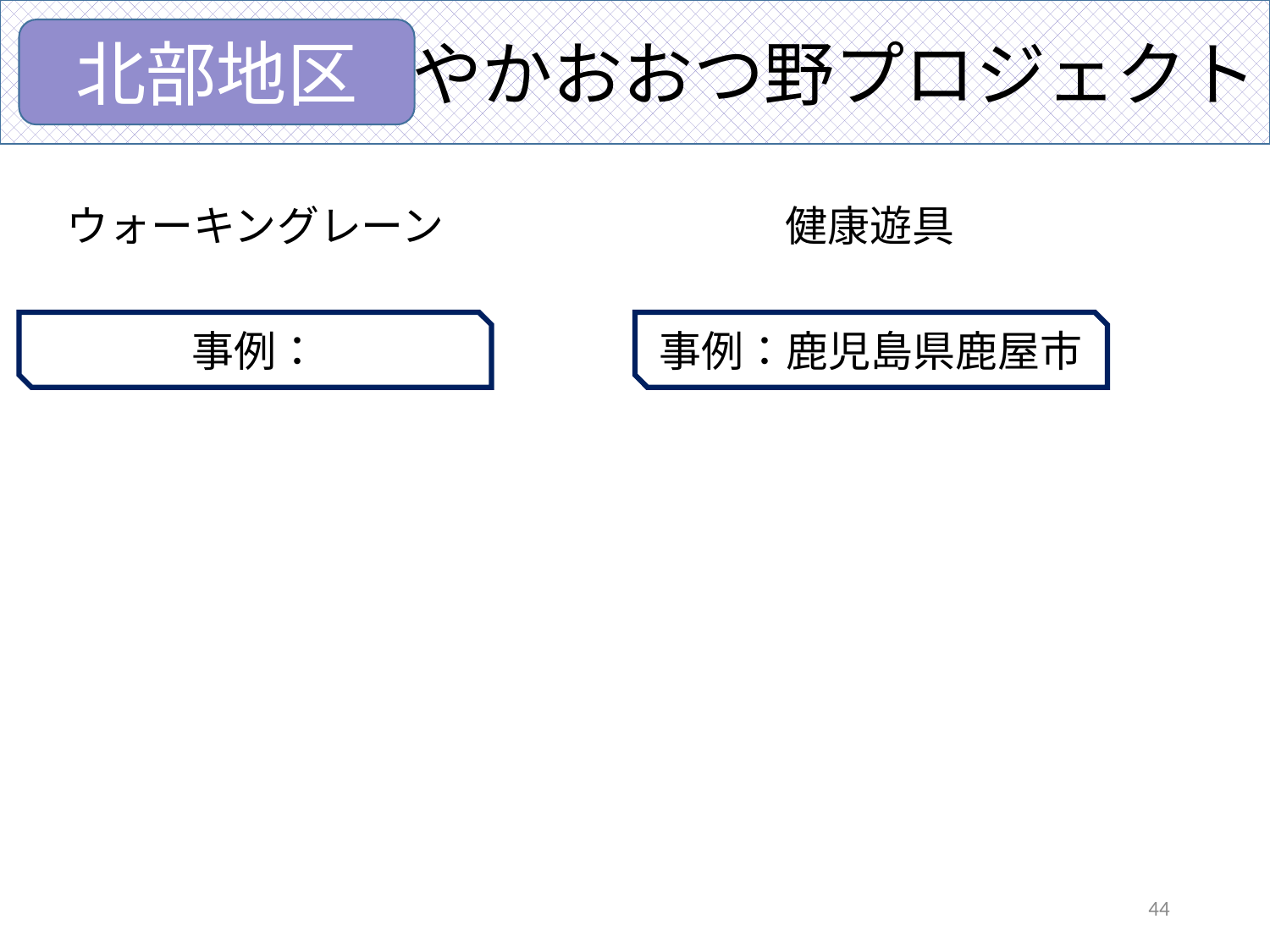

健やかおおつ野プロジェクト
北部地区
健康遊具
ウォーキングレーン
事例：
事例：鹿児島県鹿屋市
44